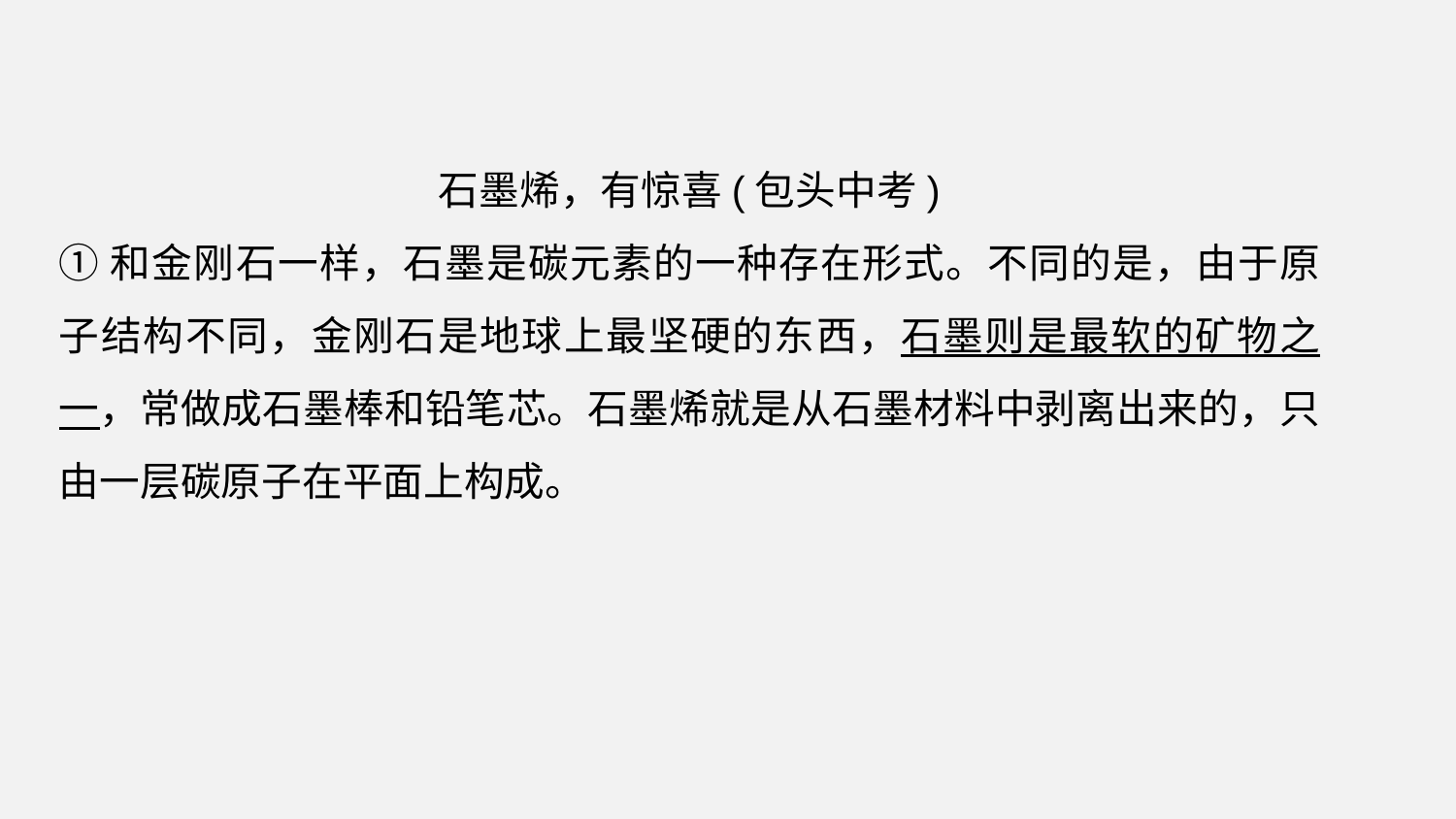

石墨烯，有惊喜(包头中考)
①和金刚石一样，石墨是碳元素的一种存在形式。不同的是，由于原子结构不同，金刚石是地球上最坚硬的东西，石墨则是最软的矿物之一，常做成石墨棒和铅笔芯。石墨烯就是从石墨材料中剥离出来的，只由一层碳原子在平面上构成。